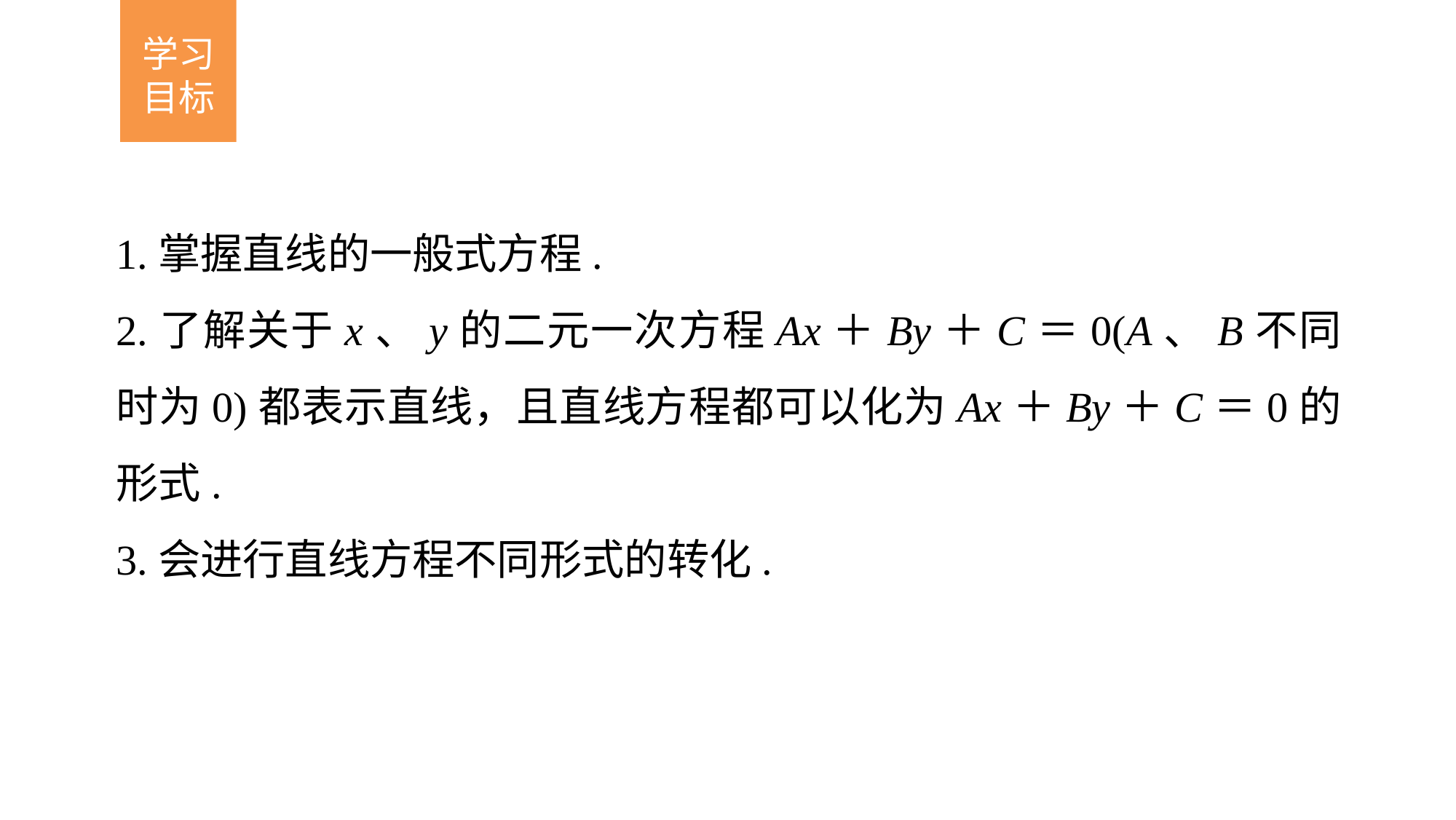

学习目标
1.掌握直线的一般式方程.
2.了解关于x、y的二元一次方程Ax＋By＋C＝0(A、B不同时为0)都表示直线，且直线方程都可以化为Ax＋By＋C＝0的形式.
3.会进行直线方程不同形式的转化.